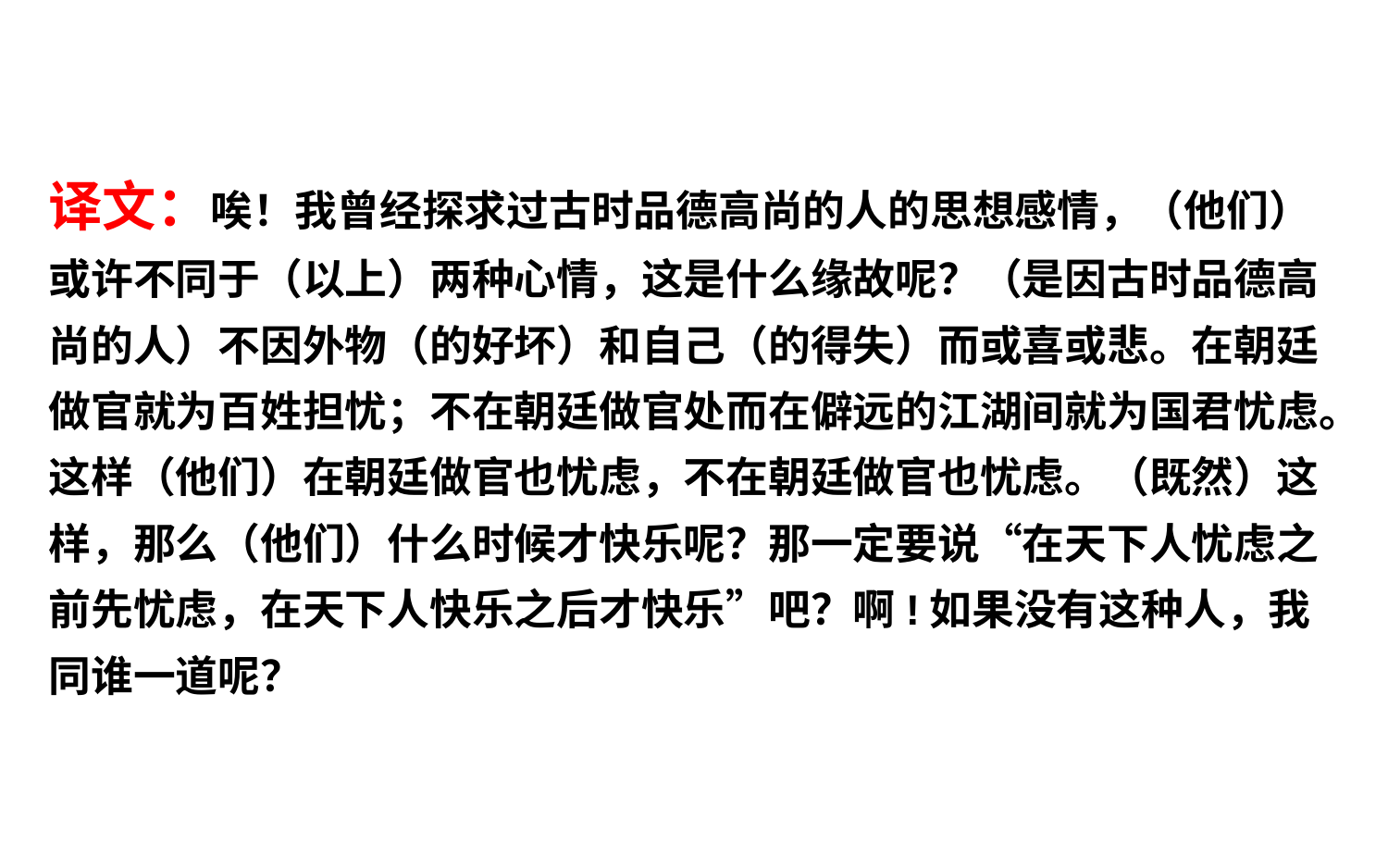

译文：唉！我曾经探求过古时品德高尚的人的思想感情，（他们）或许不同于（以上）两种心情，这是什么缘故呢？（是因古时品德高尚的人）不因外物（的好坏）和自己（的得失）而或喜或悲。在朝廷做官就为百姓担忧；不在朝廷做官处而在僻远的江湖间就为国君忧虑。这样（他们）在朝廷做官也忧虑，不在朝廷做官也忧虑。（既然）这样，那么（他们）什么时候才快乐呢？那一定要说“在天下人忧虑之前先忧虑，在天下人快乐之后才快乐”吧？啊!如果没有这种人，我同谁一道呢？